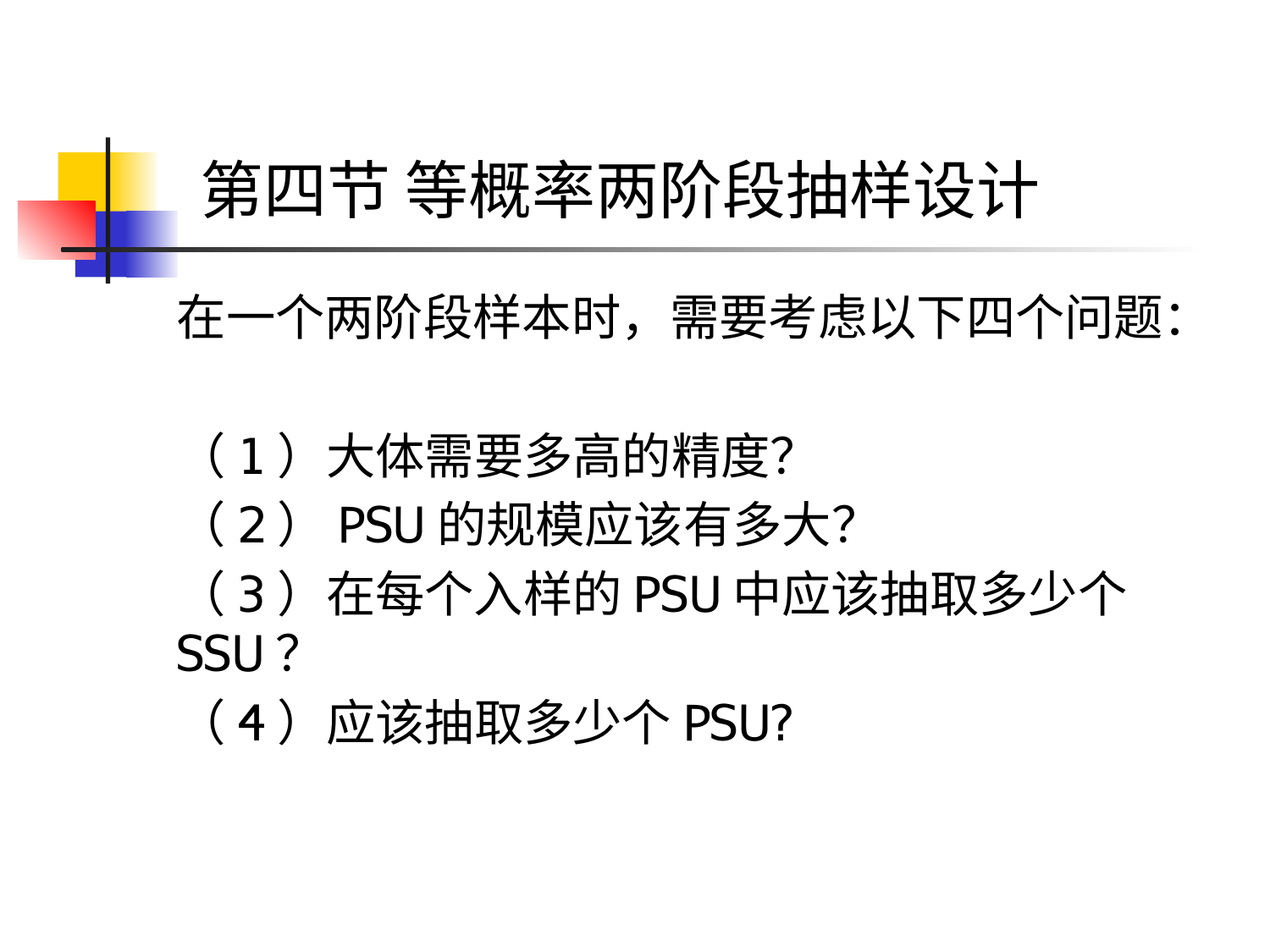

# 第四节 等概率两阶段抽样设计
在一个两阶段样本时，需要考虑以下四个问题：

（1）大体需要多高的精度？
（2）PSU的规模应该有多大？
（3）在每个入样的PSU中应该抽取多少个SSU？
（4）应该抽取多少个PSU?